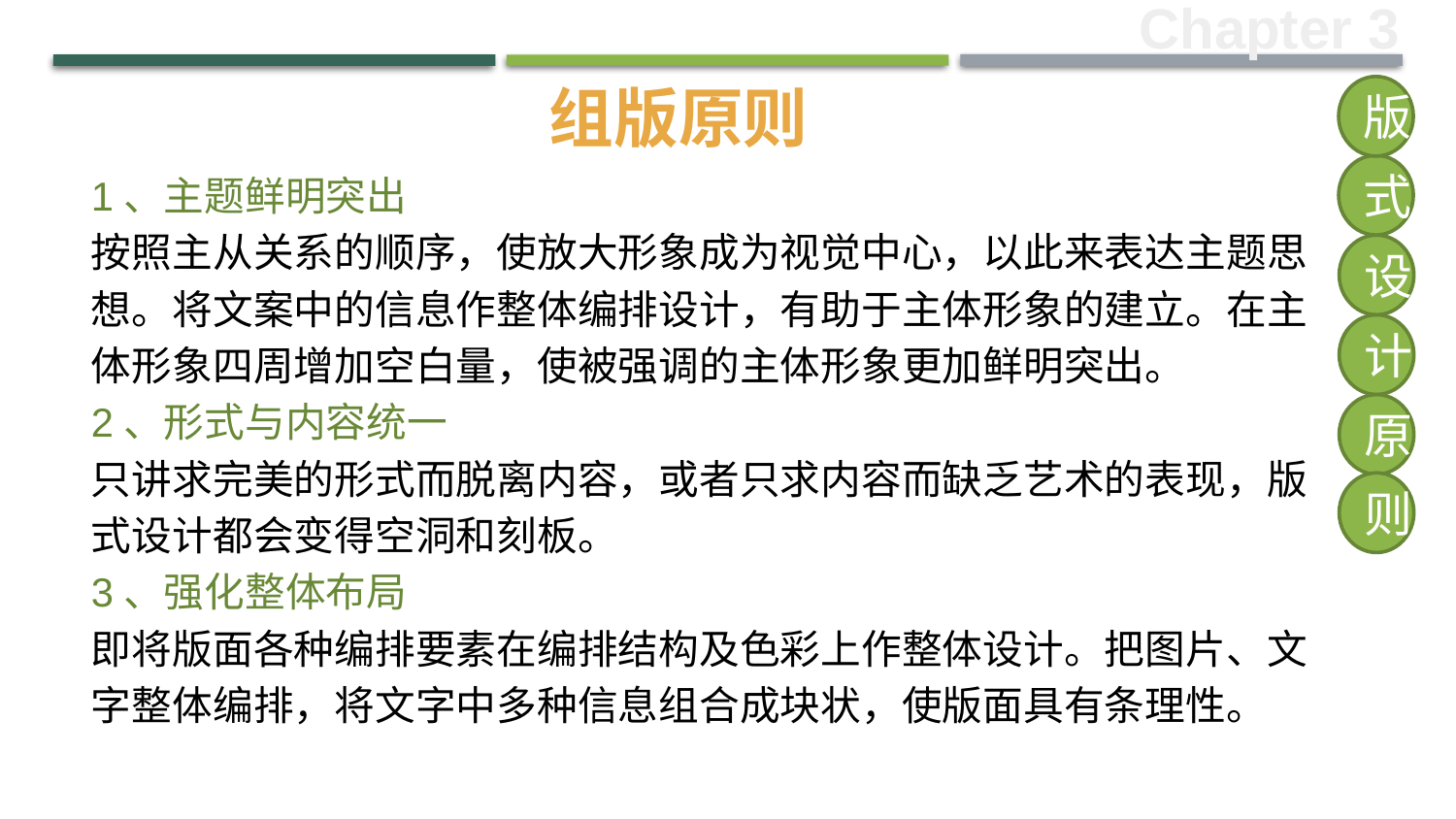

Chapter 3
组版原则
版
1、主题鲜明突出
按照主从关系的顺序，使放大形象成为视觉中心，以此来表达主题思想。将文案中的信息作整体编排设计，有助于主体形象的建立。在主体形象四周增加空白量，使被强调的主体形象更加鲜明突出。
2、形式与内容统一
只讲求完美的形式而脱离内容，或者只求内容而缺乏艺术的表现，版式设计都会变得空洞和刻板。
3、强化整体布局
即将版面各种编排要素在编排结构及色彩上作整体设计。把图片、文字整体编排，将文字中多种信息组合成块状，使版面具有条理性。
式
设
计
原
则